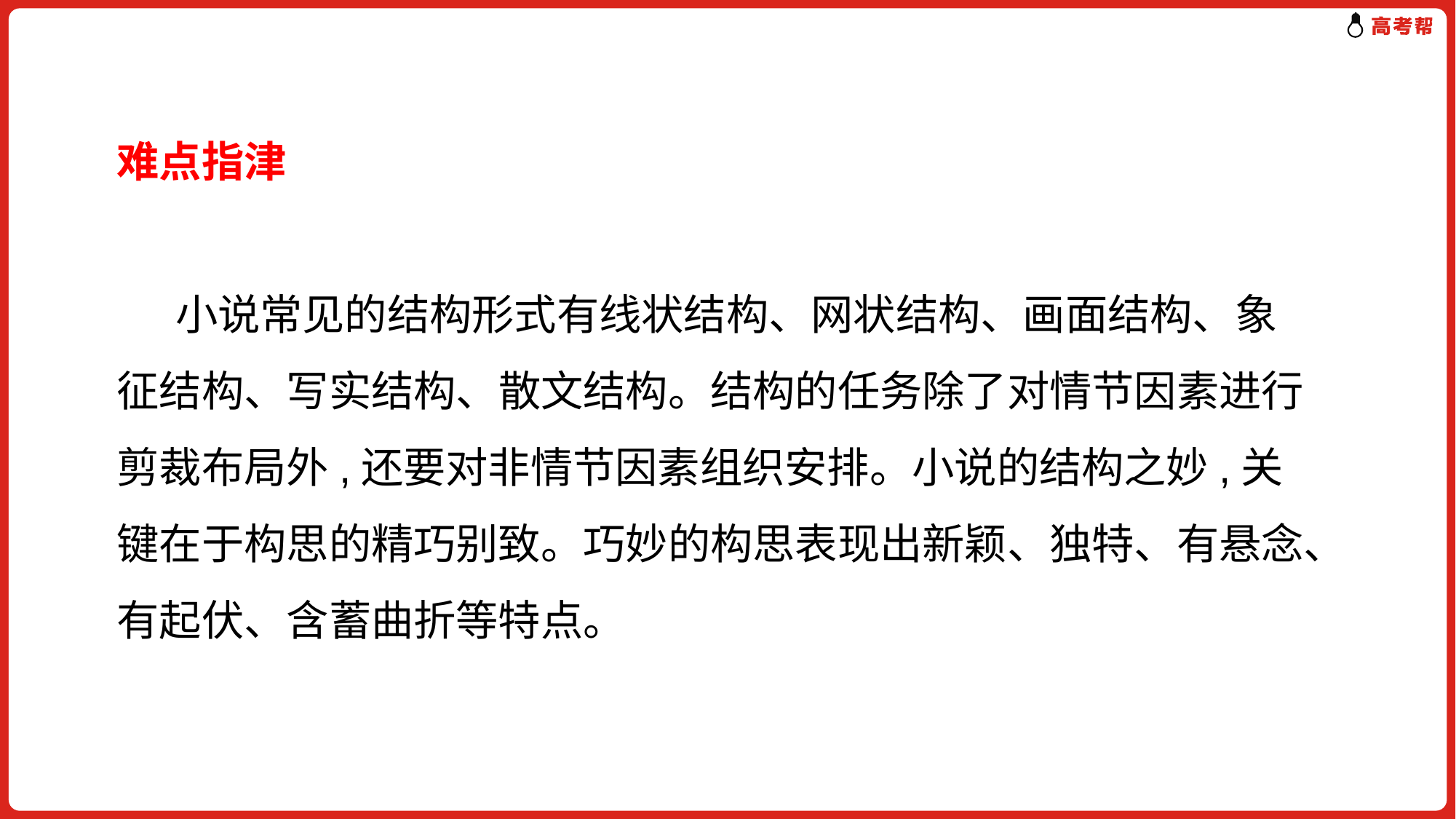

难点指津

     小说常见的结构形式有线状结构、网状结构、画面结构、象征结构、写实结构、散文结构。结构的任务除了对情节因素进行剪裁布局外,还要对非情节因素组织安排。小说的结构之妙,关键在于构思的精巧别致。巧妙的构思表现出新颖、独特、有悬念、有起伏、含蓄曲折等特点。